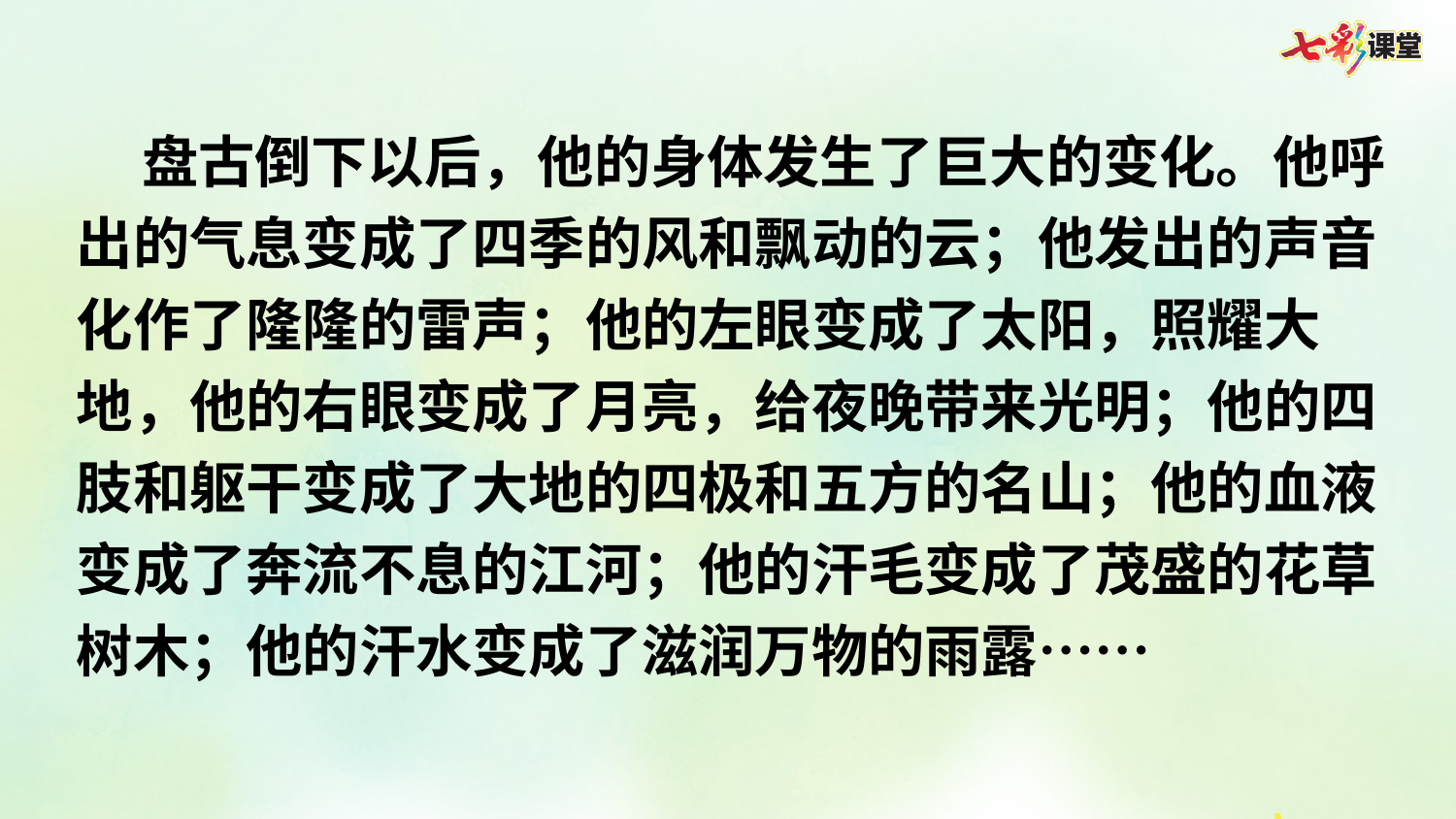

盘古倒下以后，他的身体发生了巨大的变化。他呼出的气息变成了四季的风和飘动的云；他发出的声音化作了隆隆的雷声；他的左眼变成了太阳，照耀大地，他的右眼变成了月亮，给夜晚带来光明；他的四肢和躯干变成了大地的四极和五方的名山；他的血液变成了奔流不息的江河；他的汗毛变成了茂盛的花草树木；他的汗水变成了滋润万物的雨露……